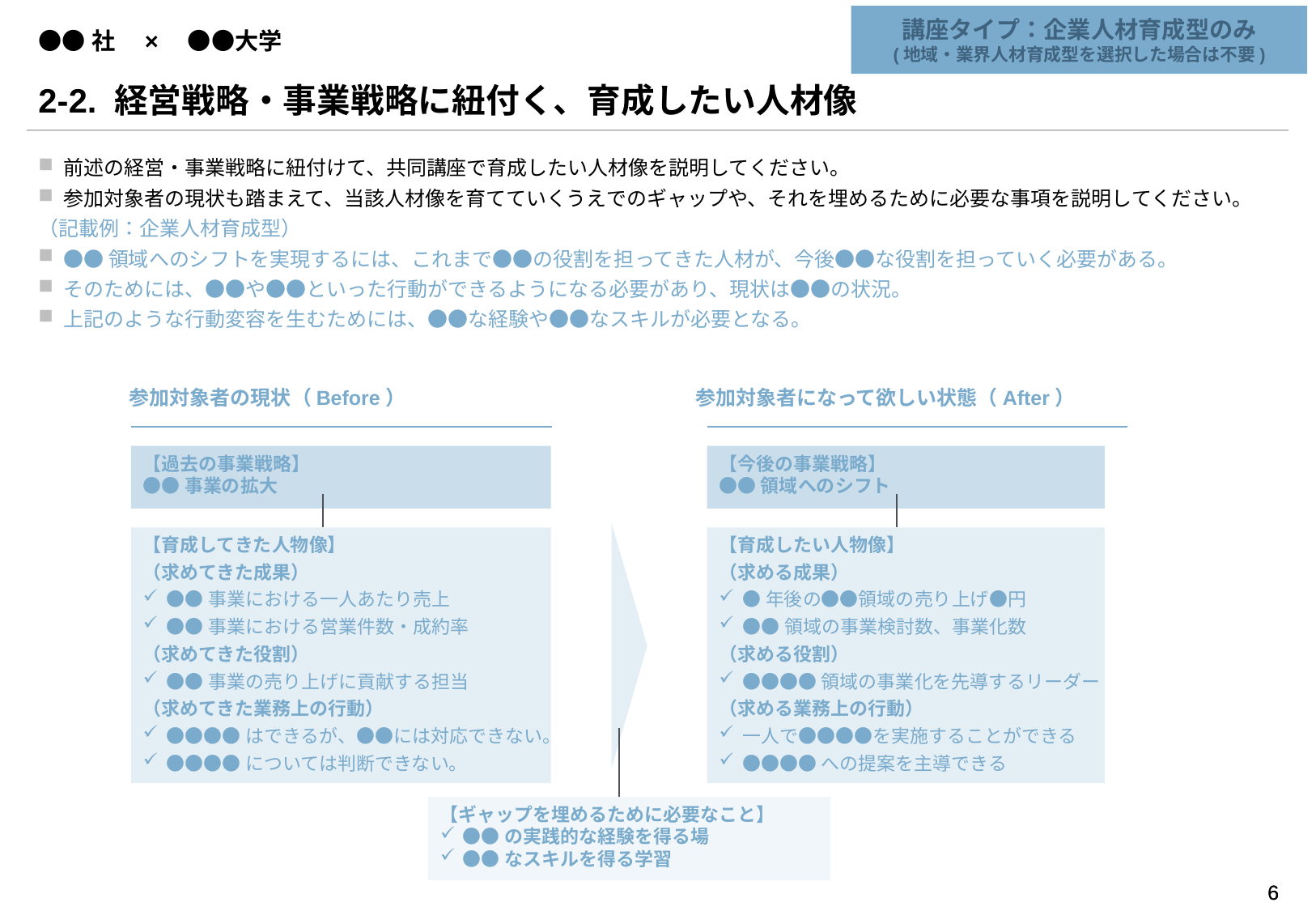

講座タイプ：企業人材育成型のみ
(地域・業界人材育成型を選択した場合は不要)
# ●●社　×　●●大学
2-2. 経営戦略・事業戦略に紐付く、育成したい人材像
前述の経営・事業戦略に紐付けて、共同講座で育成したい人材像を説明してください。
参加対象者の現状も踏まえて、当該人材像を育てていくうえでのギャップや、それを埋めるために必要な事項を説明してください。
（記載例：企業人材育成型）
●●領域へのシフトを実現するには、これまで●●の役割を担ってきた人材が、今後●●な役割を担っていく必要がある。
そのためには、●●や●●といった行動ができるようになる必要があり、現状は●●の状況。
上記のような行動変容を生むためには、●●な経験や●●なスキルが必要となる。
参加対象者の現状（Before）
参加対象者になって欲しい状態（After）
【過去の事業戦略】
●●事業の拡大
【今後の事業戦略】
●●領域へのシフト
【育成してきた人物像】
（求めてきた成果）
●●事業における一人あたり売上
●●事業における営業件数・成約率
（求めてきた役割）
●●事業の売り上げに貢献する担当
（求めてきた業務上の行動）
●●●●はできるが、●●には対応できない。
●●●●については判断できない。
【育成したい人物像】
（求める成果）
●年後の●●領域の売り上げ●円
●●領域の事業検討数、事業化数
（求める役割）
●●●●領域の事業化を先導するリーダー
（求める業務上の行動）
一人で●●●●を実施することができる
●●●●への提案を主導できる

【ギャップを埋めるために必要なこと】
●●の実践的な経験を得る場
●●なスキルを得る学習